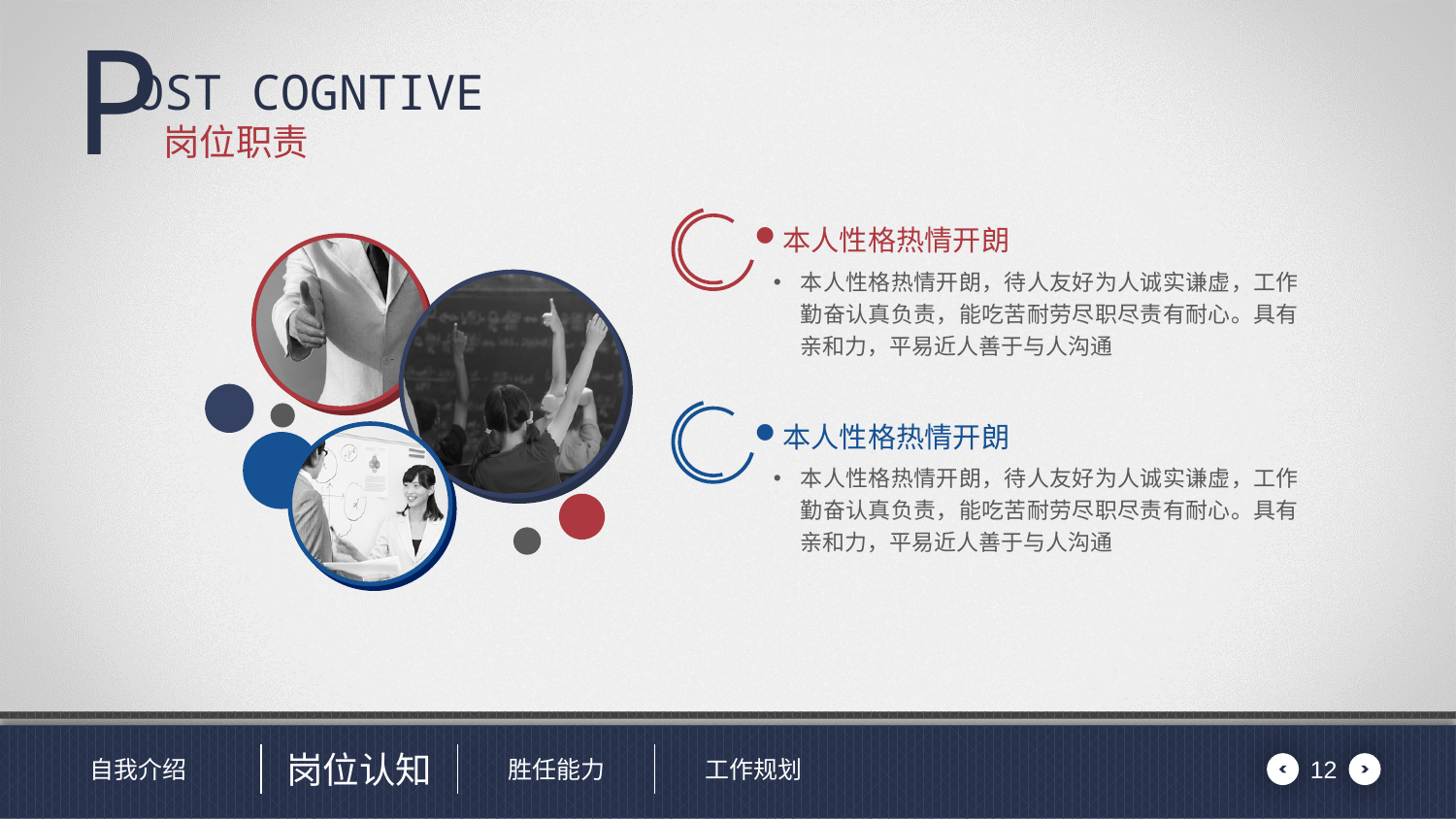

# 岗位职责

本人性格热情开朗
本人性格热情开朗，待人友好为人诚实谦虚，工作勤奋认真负责，能吃苦耐劳尽职尽责有耐心。具有亲和力，平易近人善于与人沟通

本人性格热情开朗
本人性格热情开朗，待人友好为人诚实谦虚，工作勤奋认真负责，能吃苦耐劳尽职尽责有耐心。具有亲和力，平易近人善于与人沟通

12